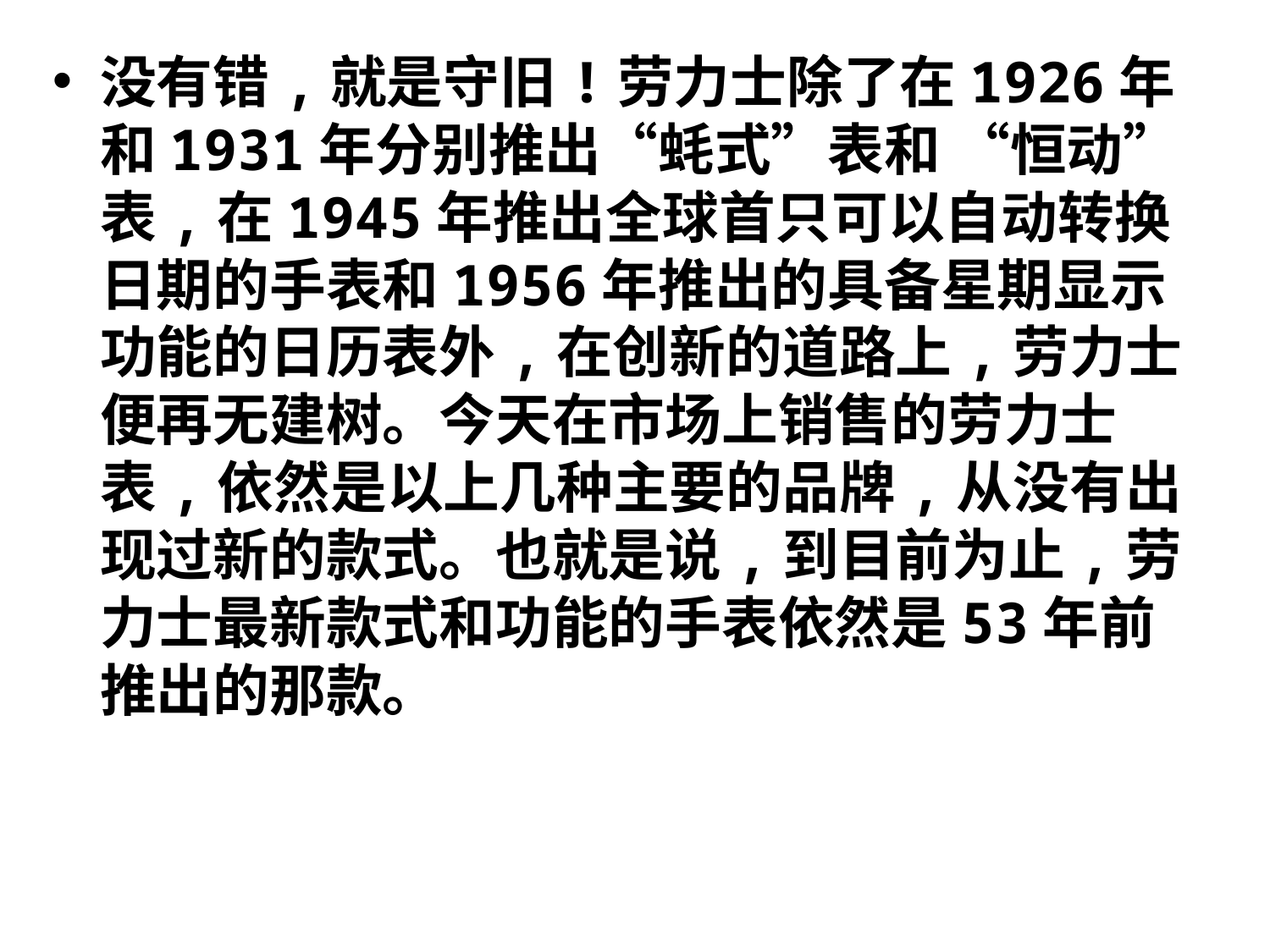

#
没有错,就是守旧!劳力士除了在1926年和1931年分别推出“蚝式”表和 “恒动”表,在1945年推出全球首只可以自动转换日期的手表和1956年推出的具备星期显示功能的日历表外,在创新的道路上,劳力士便再无建树。今天在市场上销售的劳力士表,依然是以上几种主要的品牌,从没有出现过新的款式。也就是说,到目前为止,劳力士最新款式和功能的手表依然是53年前推出的那款。